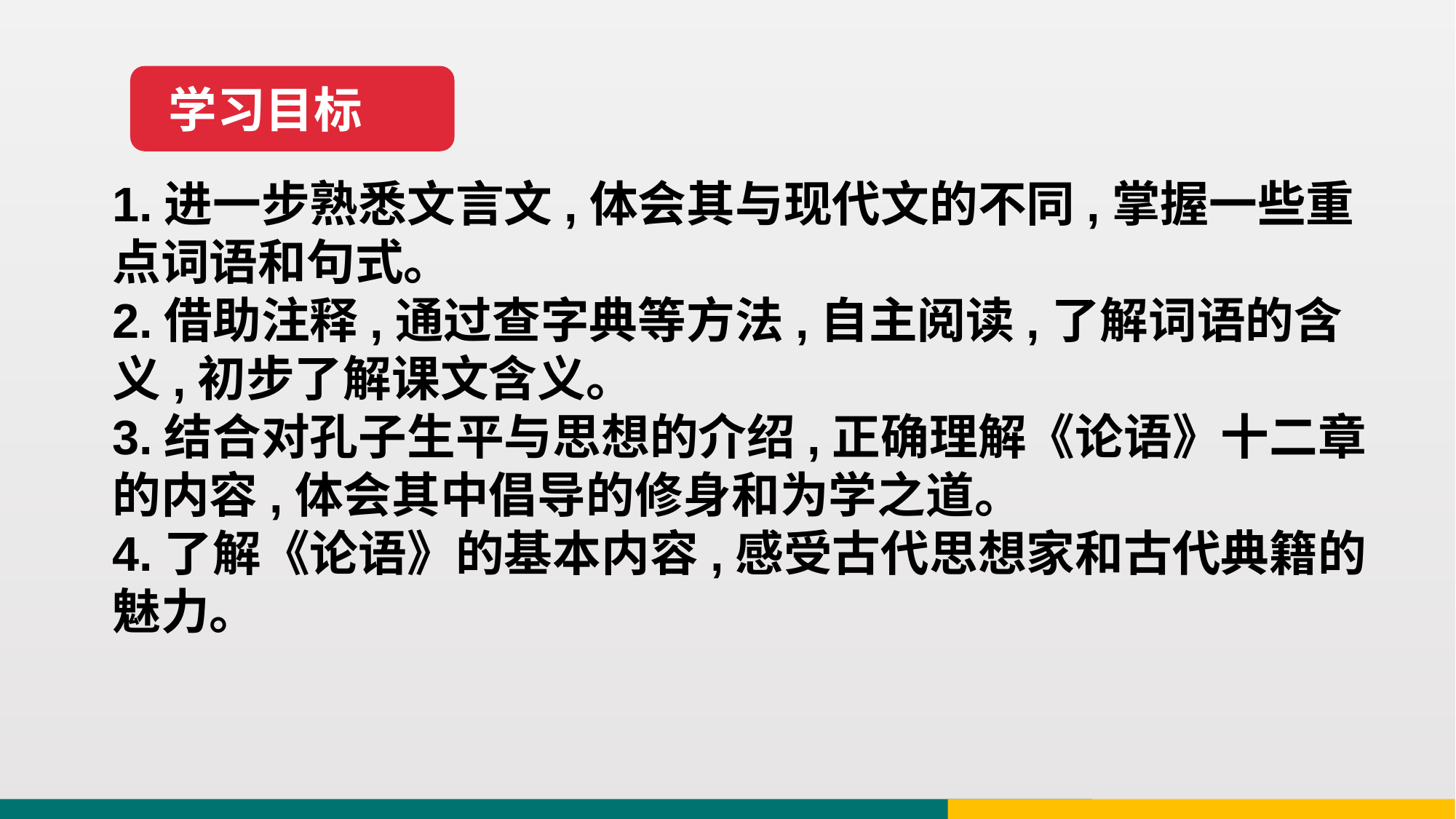

学习目标
1.进一步熟悉文言文,体会其与现代文的不同,掌握一些重点词语和句式。
2.借助注释,通过查字典等方法,自主阅读,了解词语的含义,初步了解课文含义。
3.结合对孔子生平与思想的介绍,正确理解《论语》十二章的内容,体会其中倡导的修身和为学之道。
4.了解《论语》的基本内容,感受古代思想家和古代典籍的魅力。